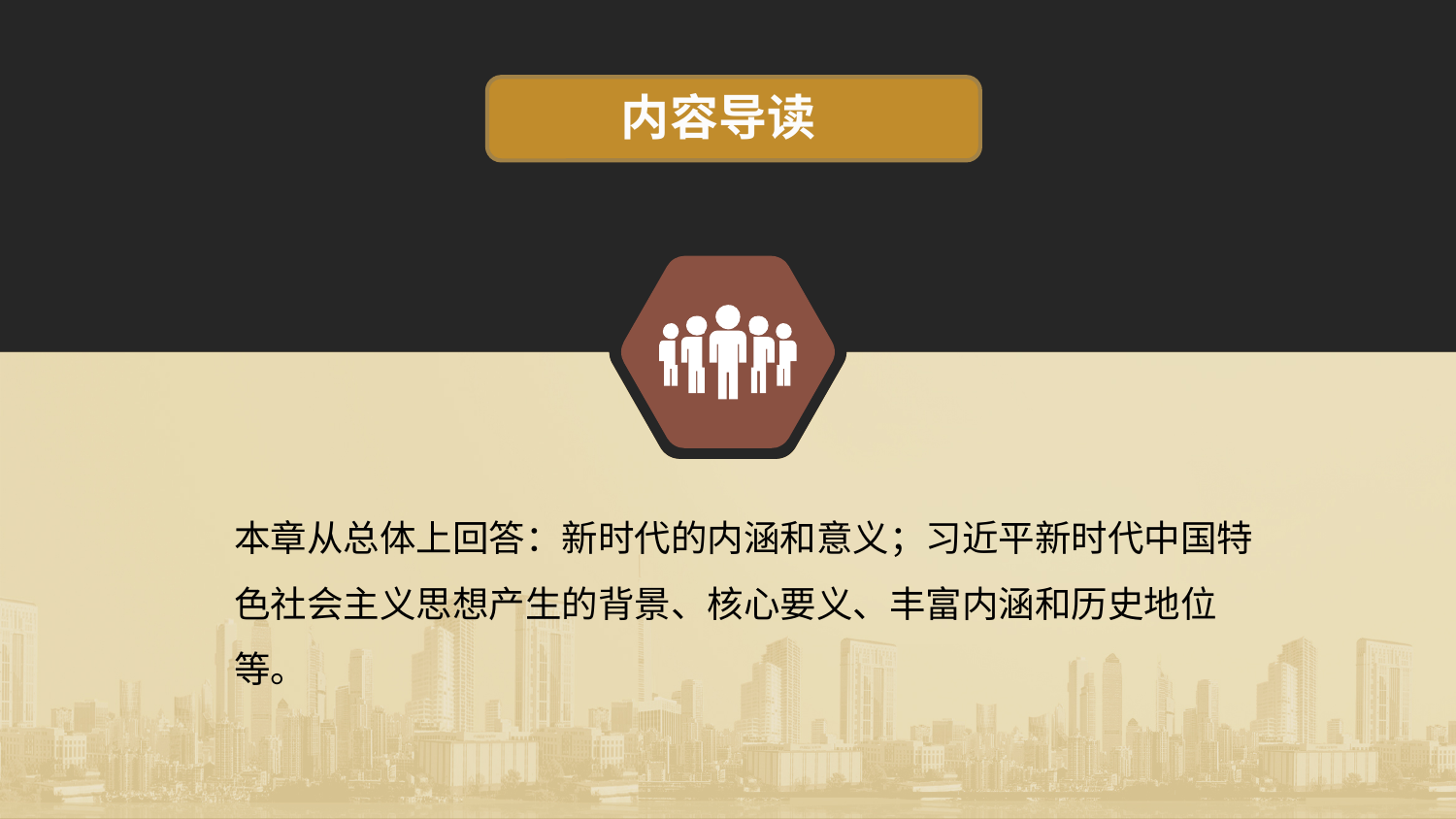

内容导读

本章从总体上回答：新时代的内涵和意义；习近平新时代中国特色社会主义思想产生的背景、核心要义、丰富内涵和历史地位等。